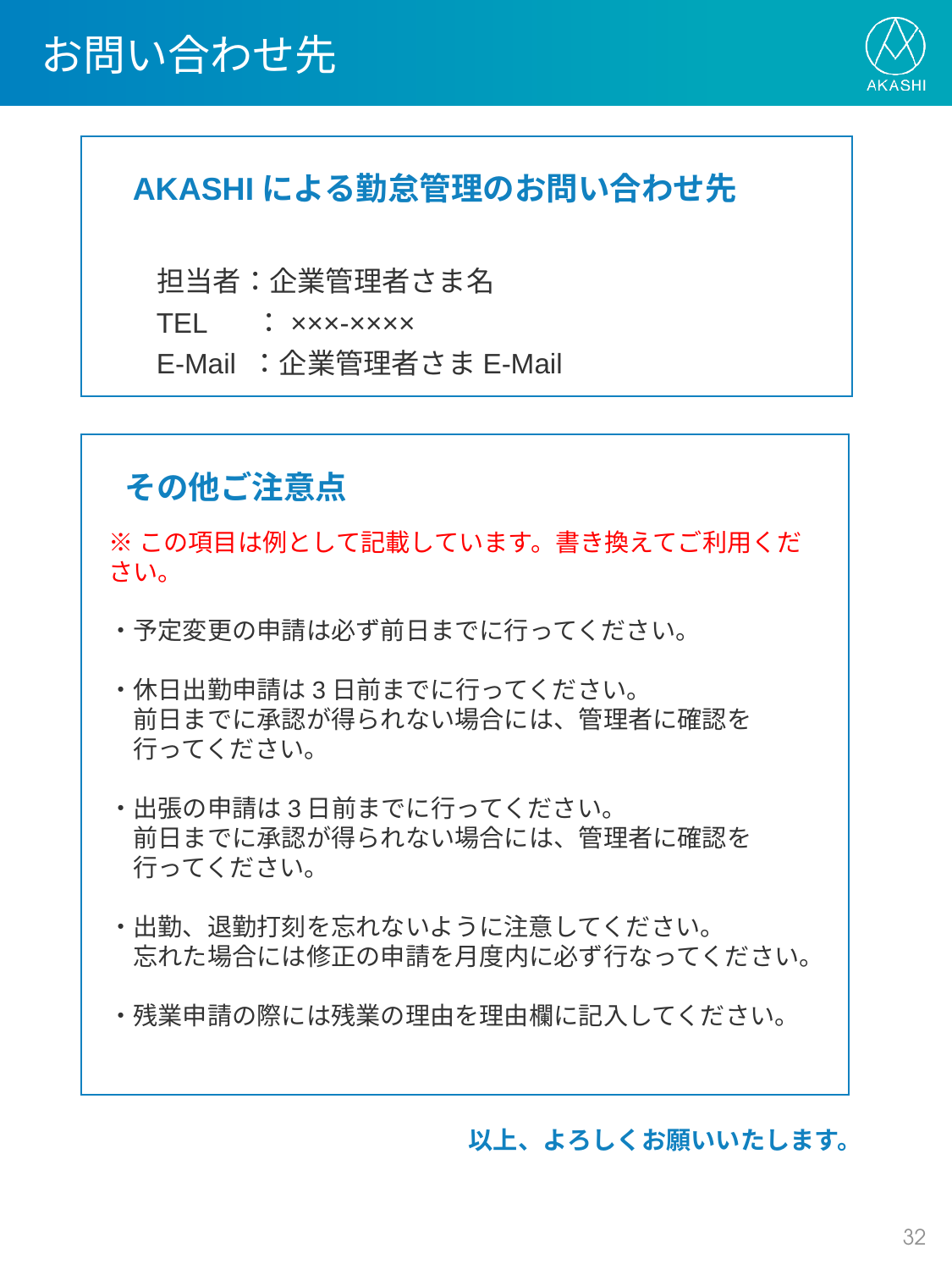

# お問い合わせ先
　AKASHIによる勤怠管理のお問い合わせ先

　　担当者：企業管理者さま名
　　TEL　  ：×××-××××
　　E-Mail ：企業管理者さまE-Mail

　その他ご注意点
※この項目は例として記載しています。書き換えてご利用ください。

・予定変更の申請は必ず前日までに行ってください。

・休日出勤申請は3日前までに行ってください。
　前日までに承認が得られない場合には、管理者に確認を
　行ってください。

・出張の申請は3日前までに行ってください。
　前日までに承認が得られない場合には、管理者に確認を
　行ってください。

・出勤、退勤打刻を忘れないように注意してください。
　忘れた場合には修正の申請を月度内に必ず行なってください。

・残業申請の際には残業の理由を理由欄に記入してください。

以上、よろしくお願いいたします。
32